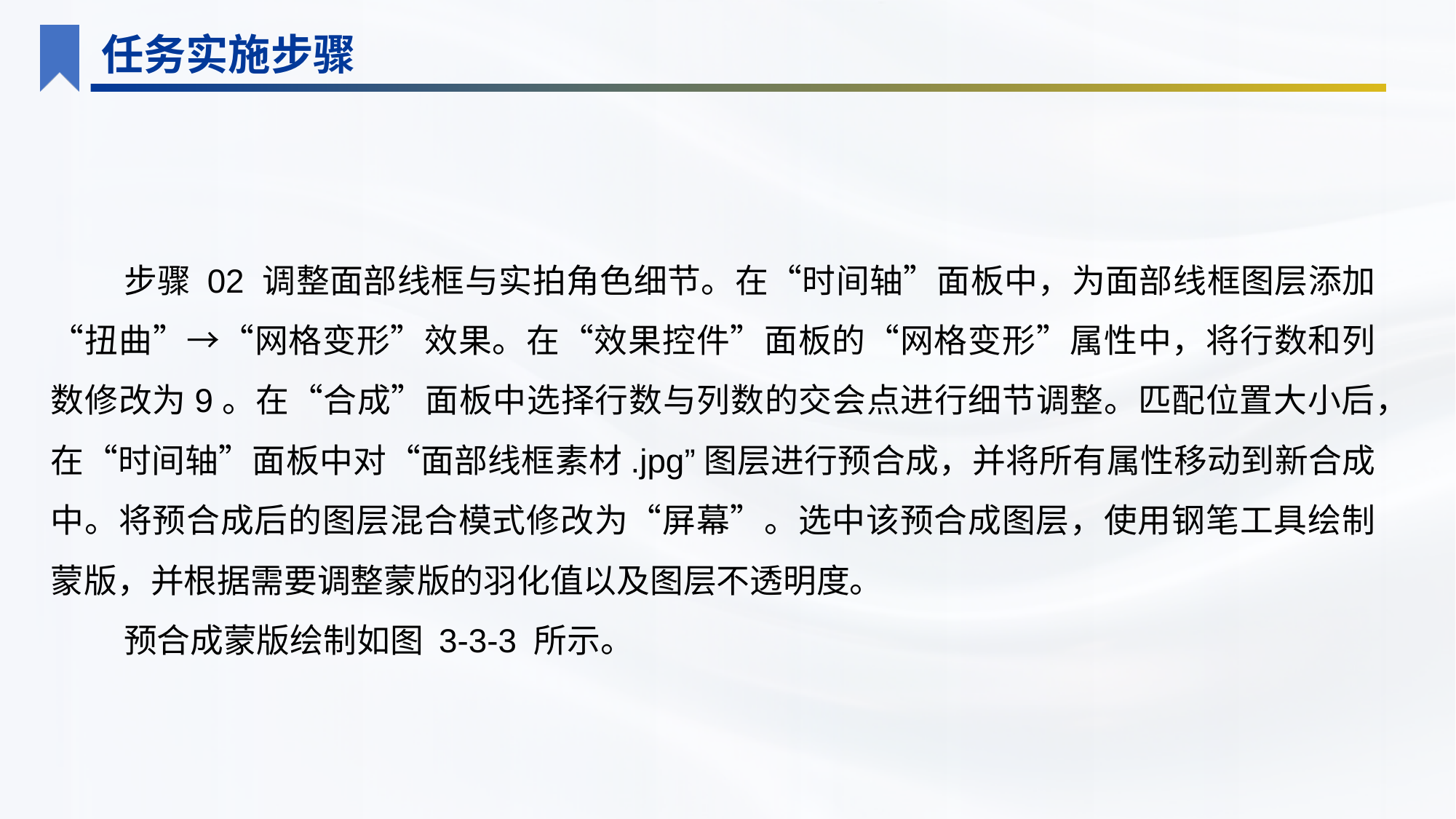

任务实施步骤
步骤 02 调整面部线框与实拍角色细节。在“时间轴”面板中，为面部线框图层添加“扭曲”→“网格变形”效果。在“效果控件”面板的“网格变形”属性中，将行数和列数修改为9。在“合成”面板中选择行数与列数的交会点进行细节调整。匹配位置大小后，在“时间轴”面板中对“面部线框素材.jpg”图层进行预合成，并将所有属性移动到新合成中。将预合成后的图层混合模式修改为“屏幕”。选中该预合成图层，使用钢笔工具绘制蒙版，并根据需要调整蒙版的羽化值以及图层不透明度。
预合成蒙版绘制如图 3-3-3 所示。